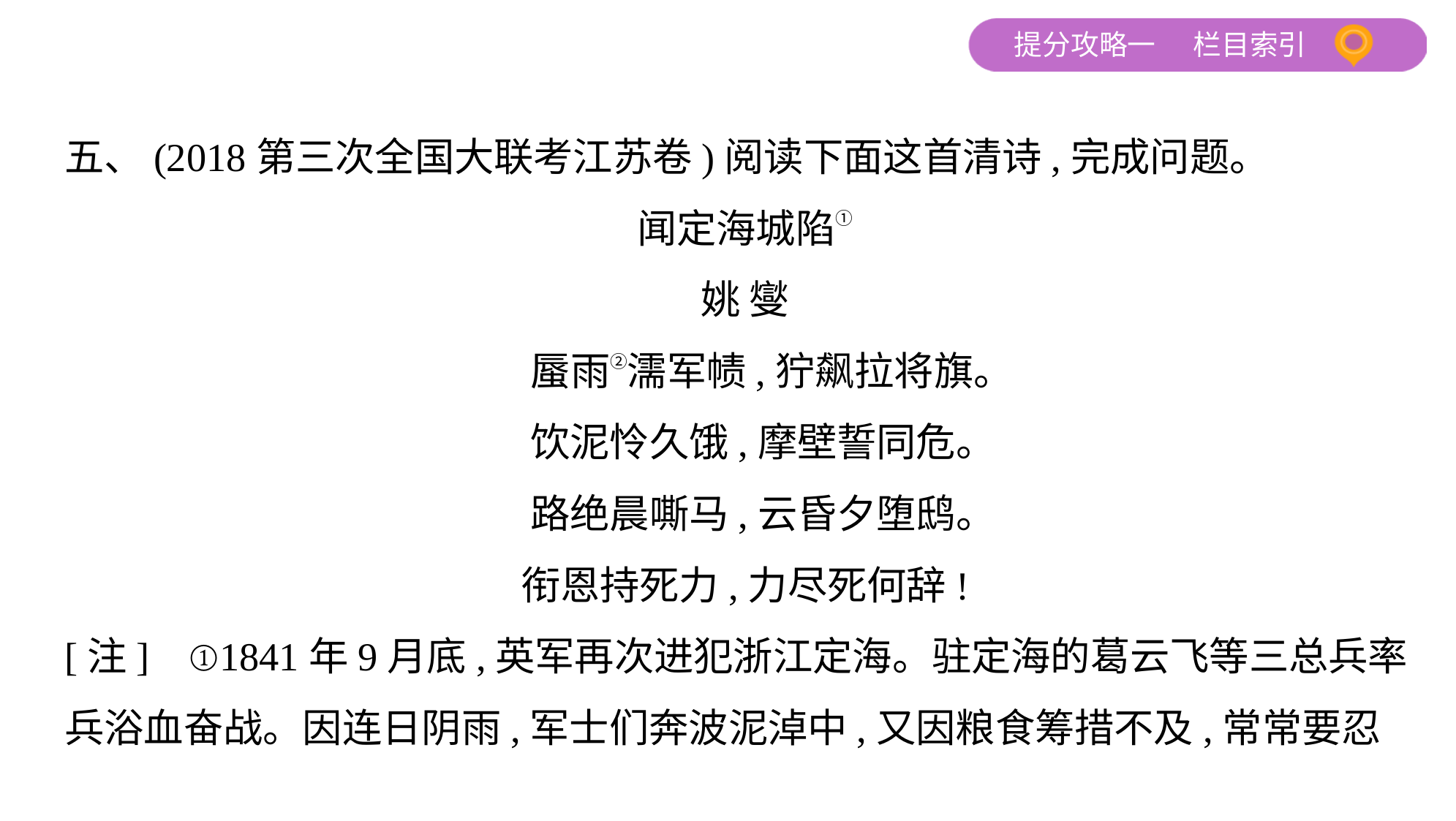

五、(2018第三次全国大联考江苏卷)阅读下面这首清诗,完成问题。
闻定海城陷①
姚 燮
     蜃雨②濡军帻,狞飙拉将旗。
   饮泥怜久饿,摩壁誓同危。
   路绝晨嘶马,云昏夕堕鸱。
衔恩持死力,力尽死何辞!
[注]    ①1841年9月底,英军再次进犯浙江定海。驻定海的葛云飞等三总兵率
兵浴血奋战。因连日阴雨,军士们奔波泥淖中,又因粮食筹措不及,常常要忍